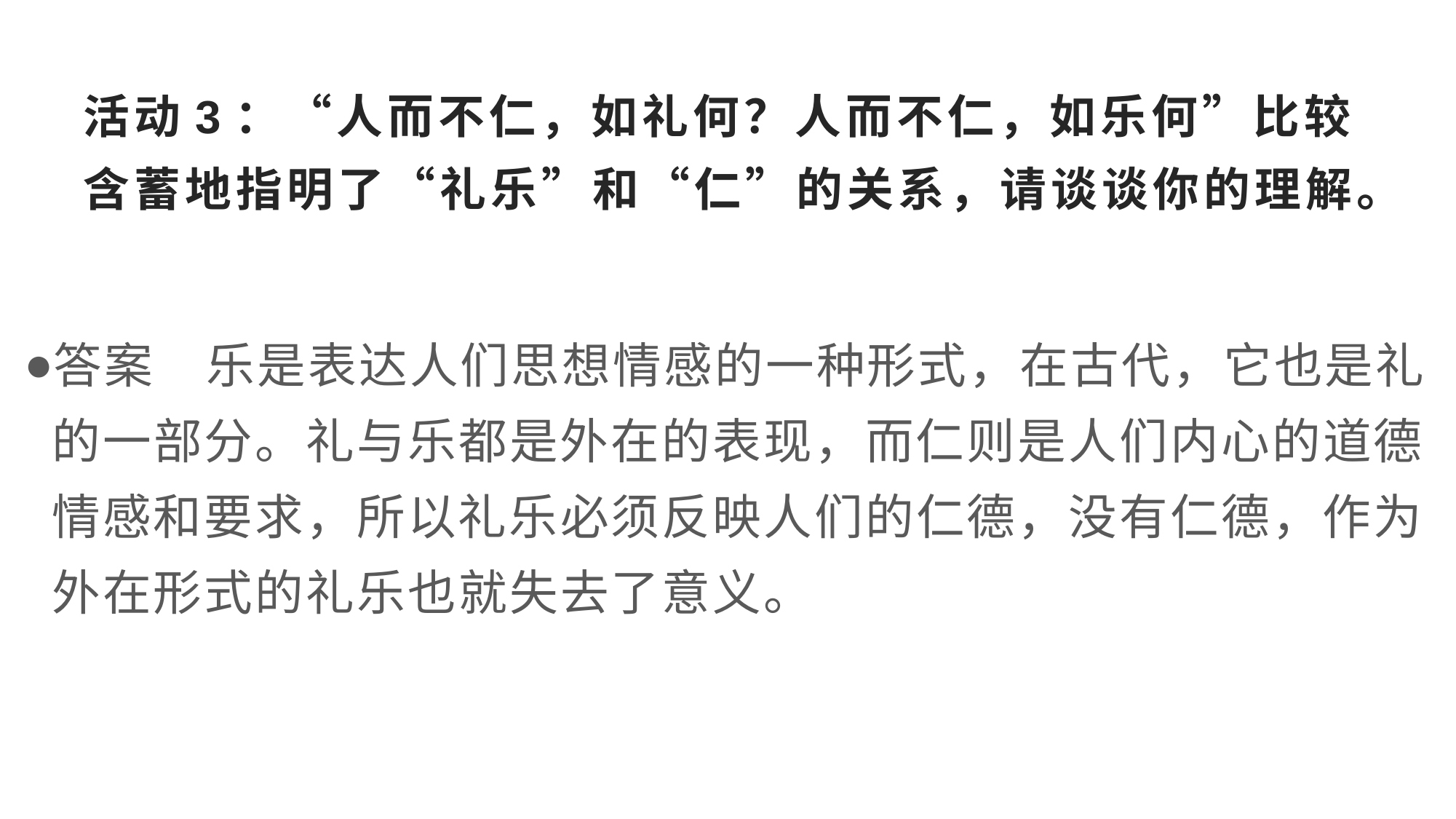

# 活动3：“人而不仁，如礼何？人而不仁，如乐何”比较含蓄地指明了“礼乐”和“仁”的关系，请谈谈你的理解。
答案　乐是表达人们思想情感的一种形式，在古代，它也是礼的一部分。礼与乐都是外在的表现，而仁则是人们内心的道德情感和要求，所以礼乐必须反映人们的仁德，没有仁德，作为外在形式的礼乐也就失去了意义。